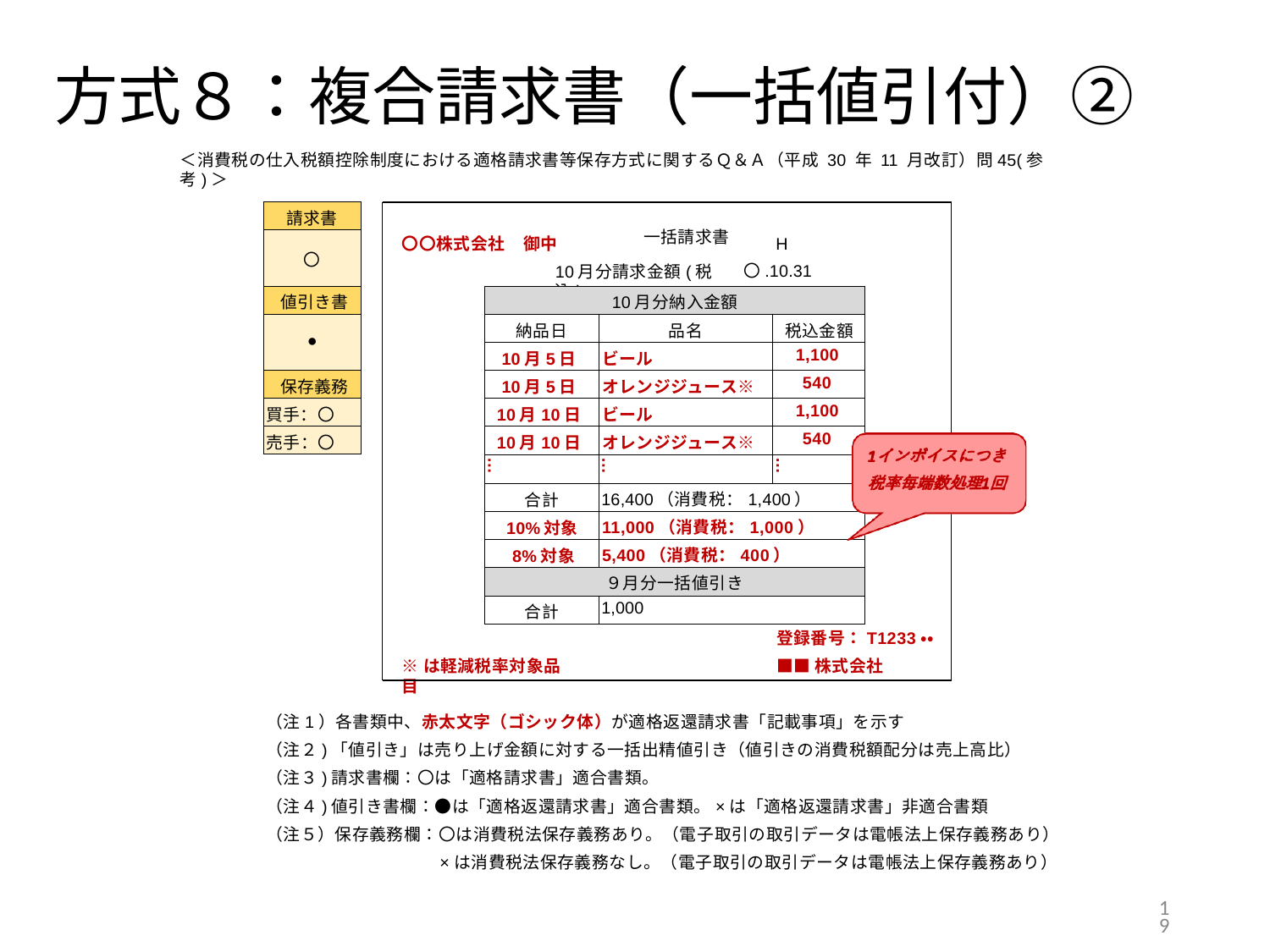

# 方式８：複合請求書（一括値引付）②
＜消費税の仕入税額控除制度における適格請求書等保存方式に関するＱ＆Ａ（平成 30 年 11 月改訂）問45(参考)＞

一括請求書

| 請求書 |
| --- |
| 〇 |
| 値引き書 |
| ● |
| 保存義務 |
| 買手：〇 |
| 売手：〇 |

御中
10月分請求金額(税込)
H〇.10.31  15,400
〇〇株式会社
| 10月分納入金額 |  |  |
| --- | --- | --- |
| 納品日 | 品名 | 税込金額 |
| 10月5日 | ビール | 1,100 |
| 10月5日 | オレンジジュース※ | 540 |
| 10月10日 | ビール | 1,100 |
| 10月10日 | オレンジジュース※ | 540 |
| … | … | … |
| 合計 | 16,400（消費税：1,400） |  |
| 10%対象 | 11,000（消費税：1,000） |  |
| 8%対象 | 5,400（消費税：400） |  |
| ９月分一括値引き |  |  |
| 合計 | 1,000 |  |

登録番号：T1233・・
■■株式会社
※は軽減税率対象品目

（注1）各書類中、赤太文字（ゴシック体）が適格返還請求書「記載事項」を示す
（注２)「値引き」は売り上げ金額に対する一括出精値引き（値引きの消費税額配分は売上高比）
（注３)請求書欄：〇は「適格請求書」適合書類。
（注４)値引き書欄：●は「適格返還請求書」適合書類。×は「適格返還請求書」非適合書類
（注５）保存義務欄：〇は消費税法保存義務あり。（電子取引の取引データは電帳法上保存義務あり）
×は消費税法保存義務なし。（電子取引の取引データは電帳法上保存義務あり）
19